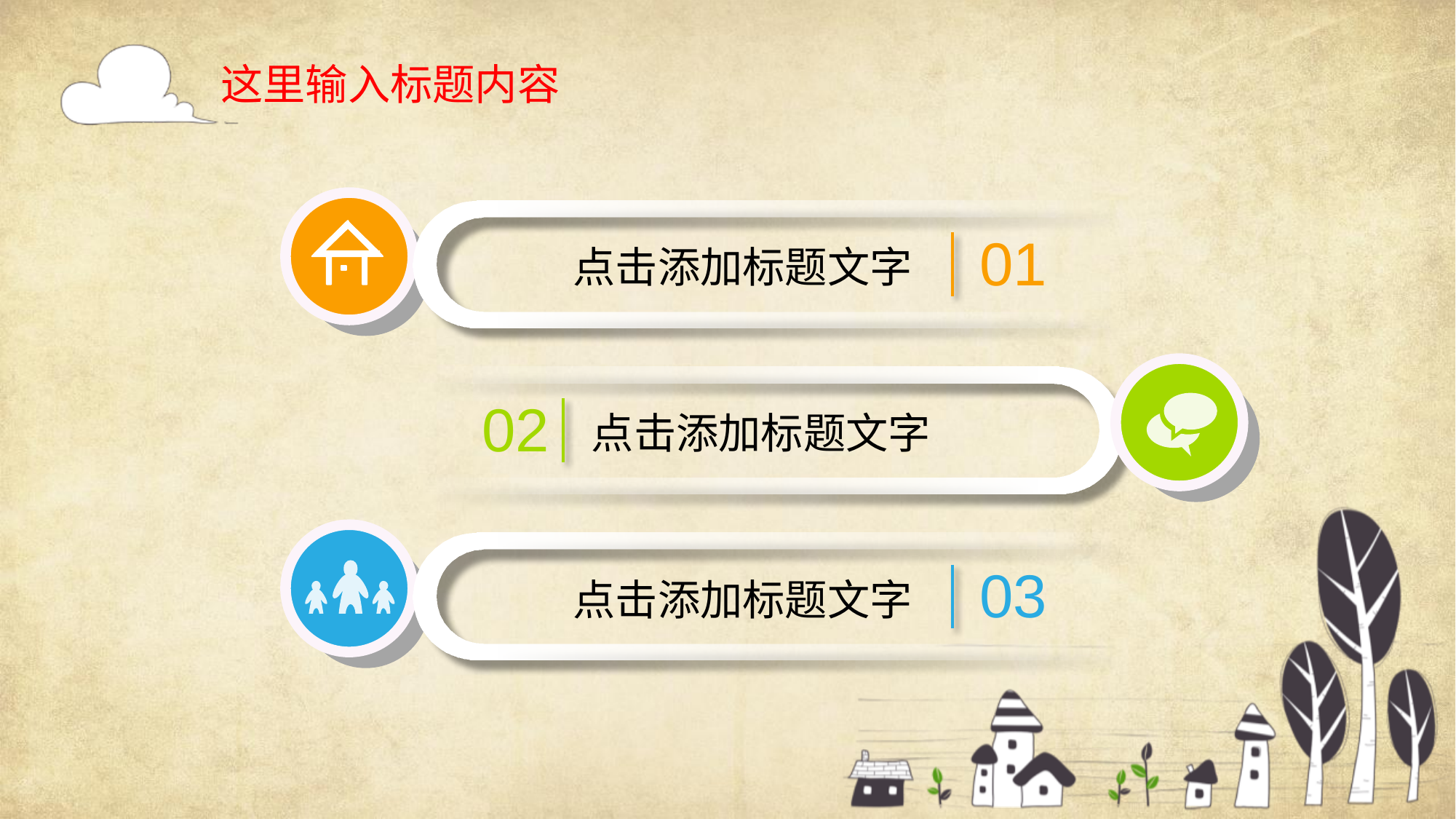

这里输入标题内容

01

点击添加标题文字

02

点击添加标题文字

03

点击添加标题文字